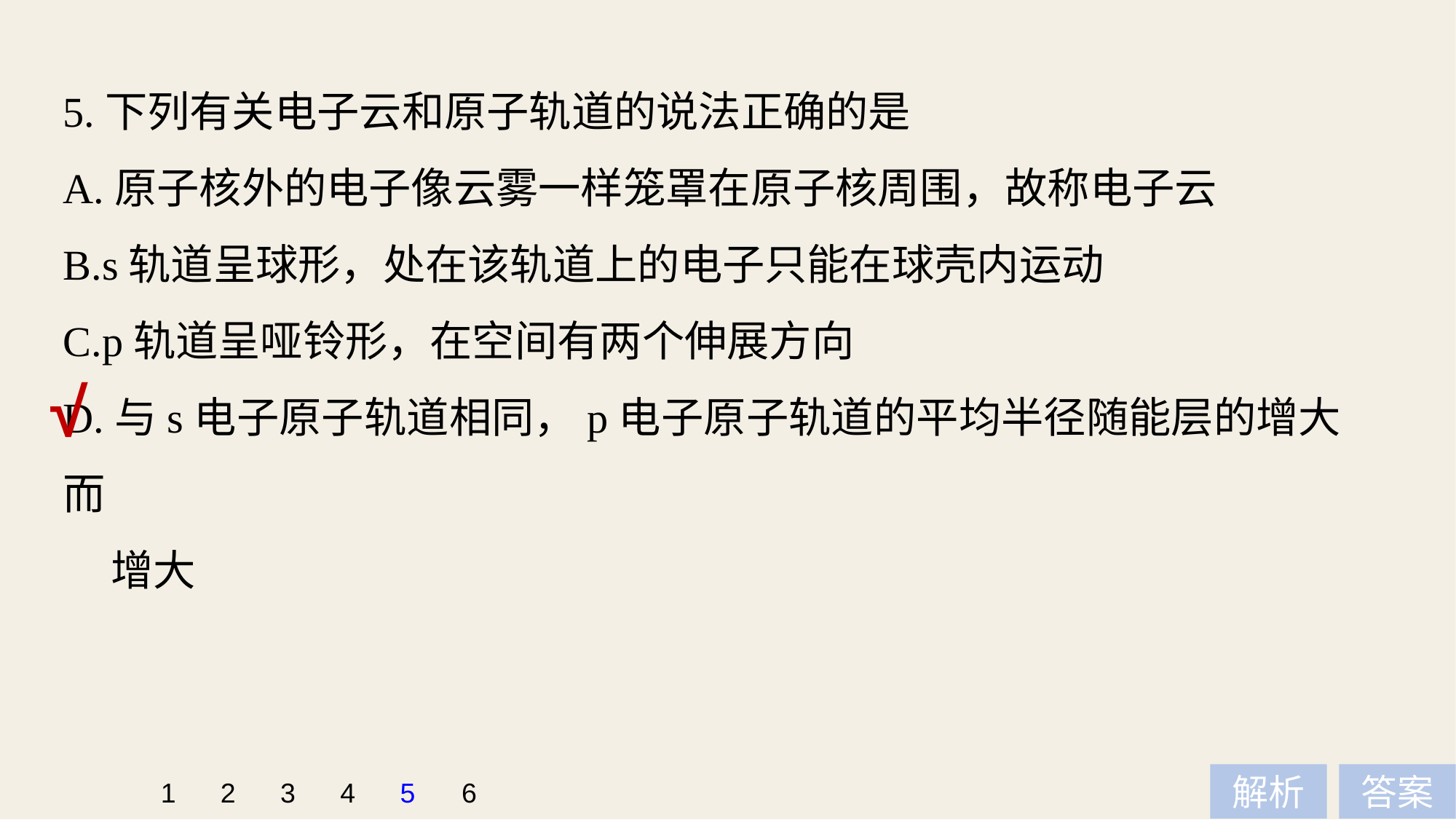

5.下列有关电子云和原子轨道的说法正确的是
A.原子核外的电子像云雾一样笼罩在原子核周围，故称电子云
B.s轨道呈球形，处在该轨道上的电子只能在球壳内运动
C.p轨道呈哑铃形，在空间有两个伸展方向
D.与s电子原子轨道相同，p电子原子轨道的平均半径随能层的增大而
    增大
√
1
2
3
4
5
6
解析
答案